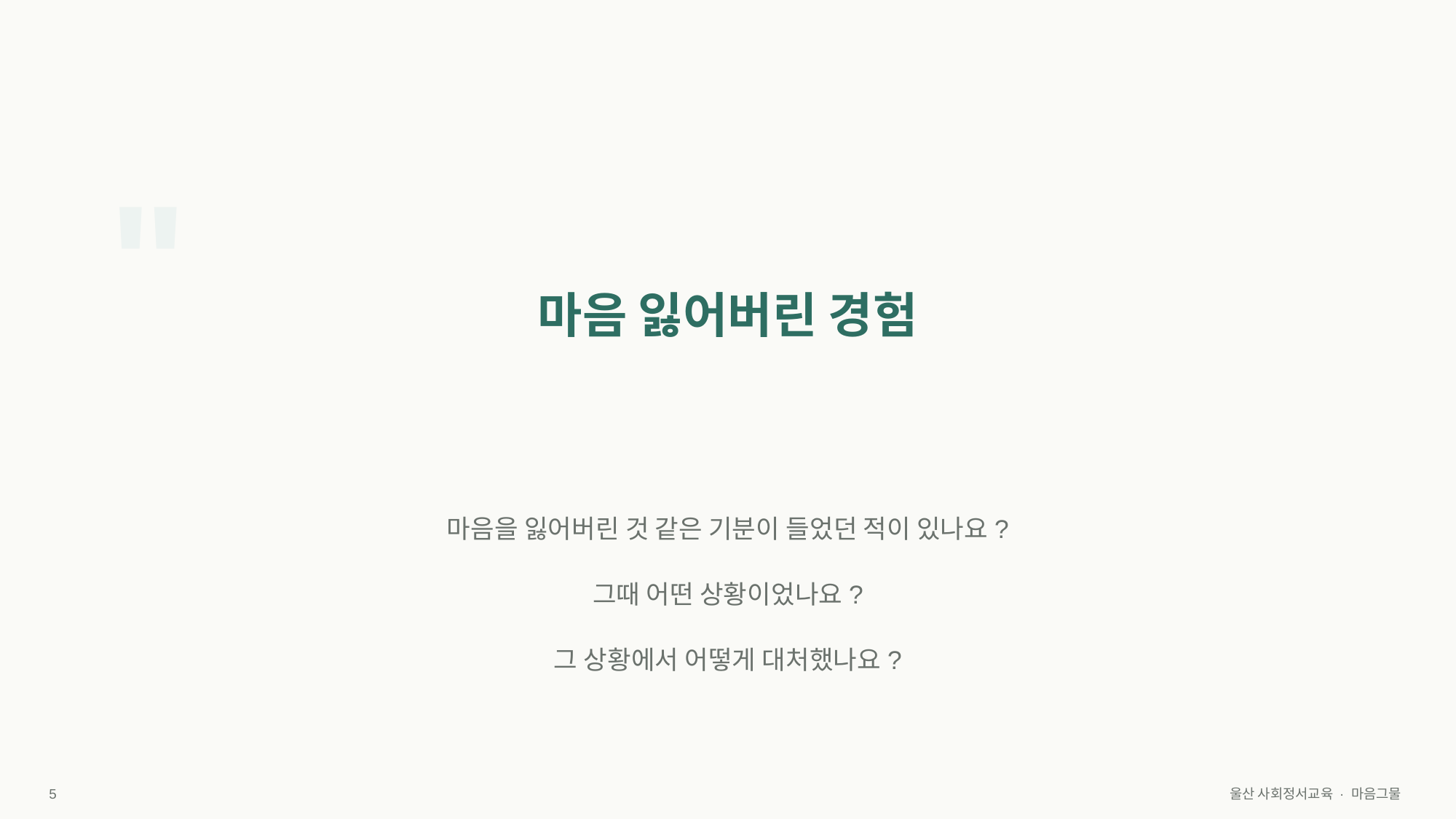

"
마음 잃어버린 경험
마음을 잃어버린 것 같은 기분이 들었던 적이 있나요?
그때 어떤 상황이었나요?
그 상황에서 어떻게 대처했나요?
5
울산 사회정서교육 · 마음그물